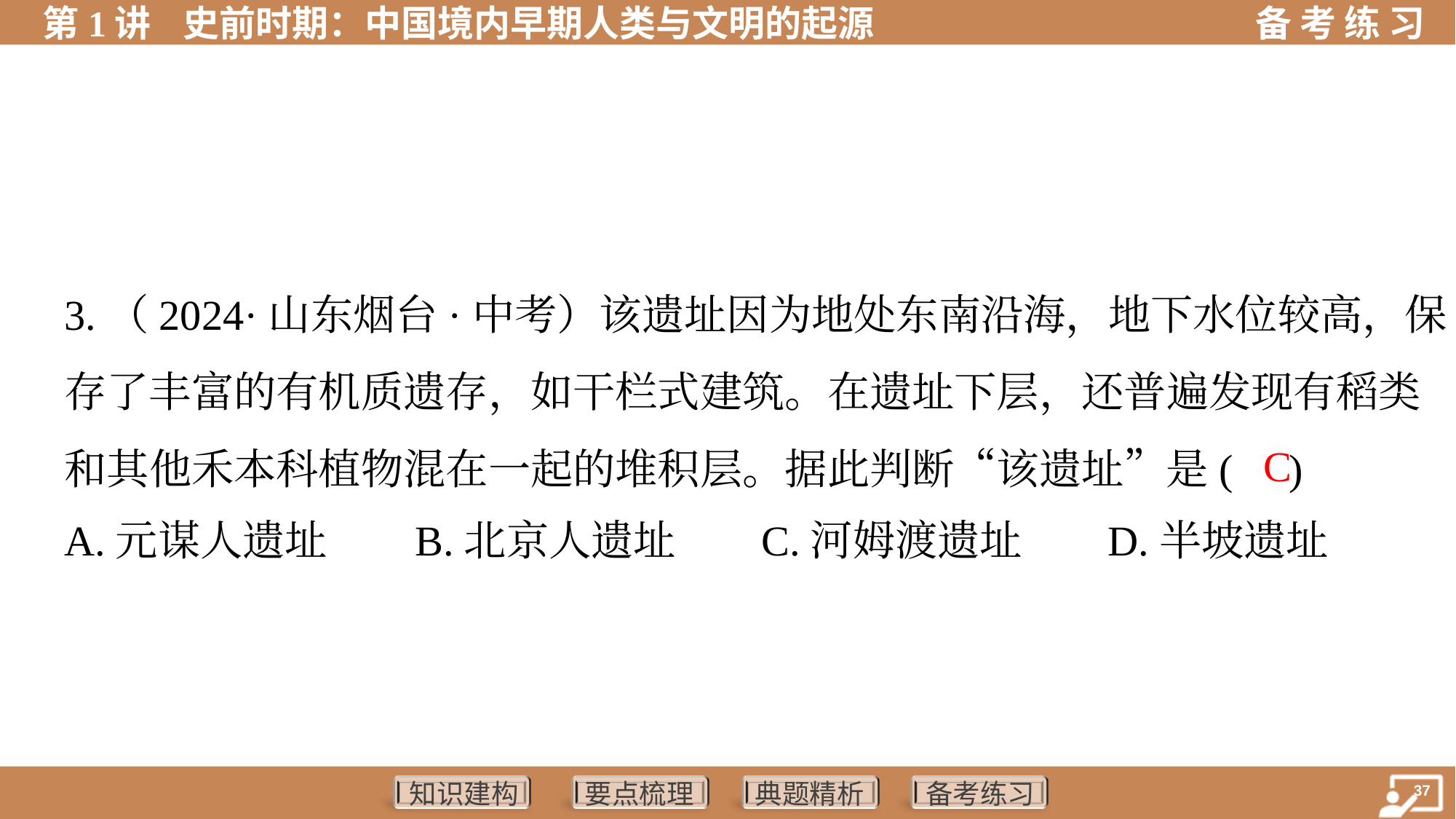

3.（2024·山东烟台·中考）该遗址因为地处东南沿海，地下水位较高，保
存了丰富的有机质遗存，如干栏式建筑。在遗址下层，还普遍发现有稻类
和其他禾本科植物混在一起的堆积层。据此判断“该遗址”是(     )
     C
A.元谋人遗址	B.北京人遗址	C.河姆渡遗址	D.半坡遗址